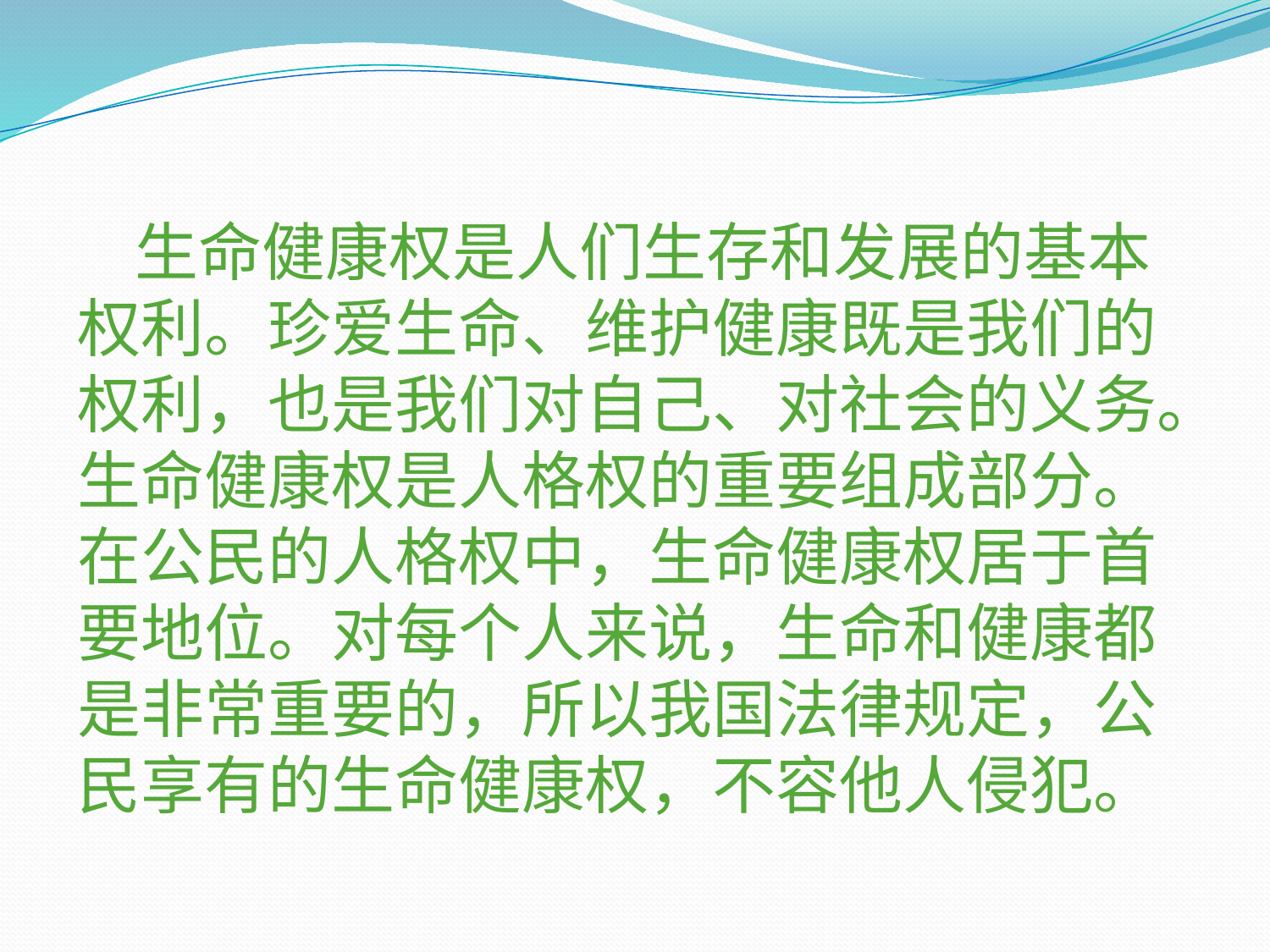

生命健康权是人们生存和发展的基本权利。珍爱生命、维护健康既是我们的权利，也是我们对自己、对社会的义务。生命健康权是人格权的重要组成部分。在公民的人格权中，生命健康权居于首要地位。对每个人来说，生命和健康都是非常重要的，所以我国法律规定，公民享有的生命健康权，不容他人侵犯。